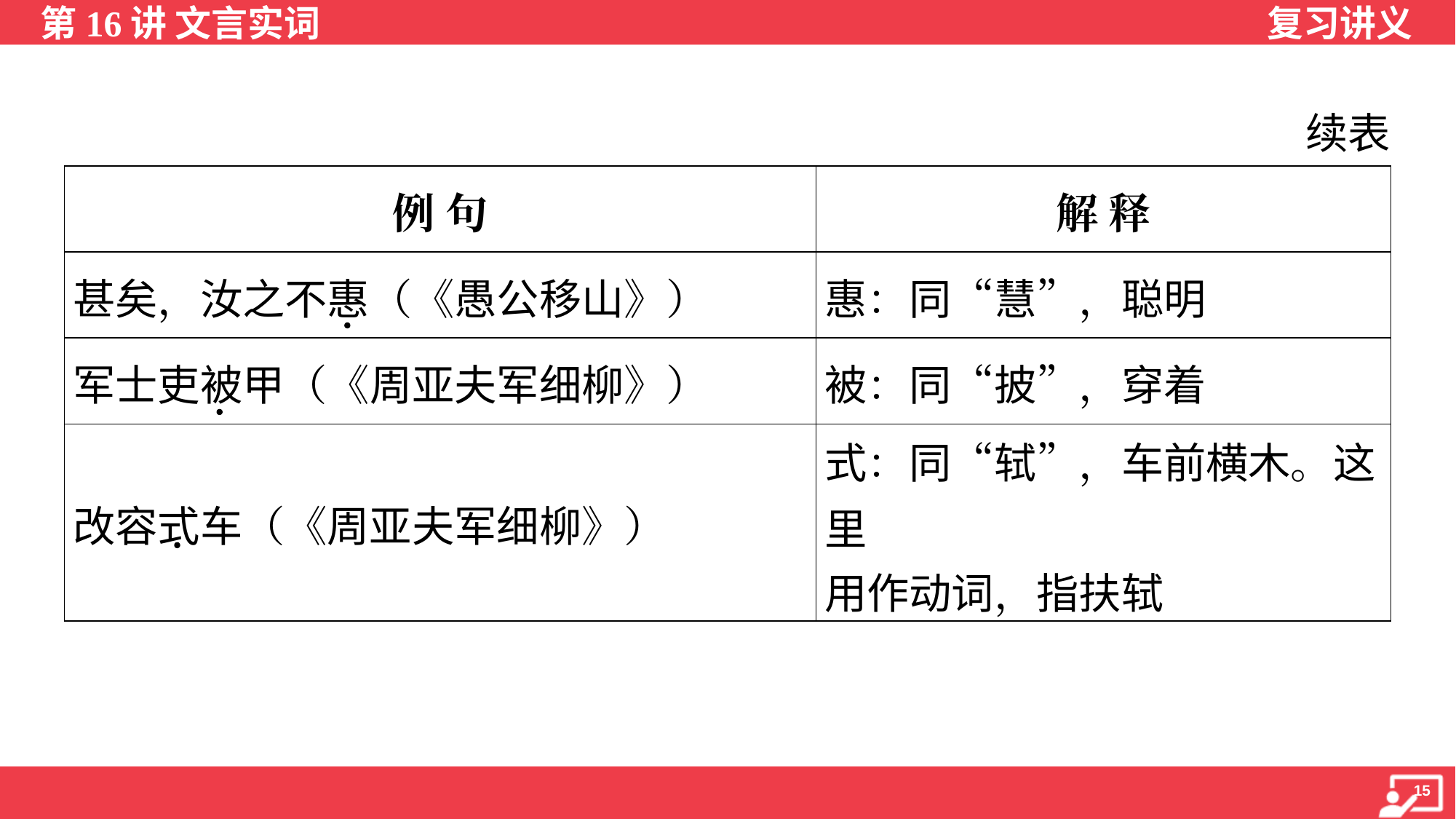

续表
| 例 句 | 解 释 |
| --- | --- |
| 甚矣，汝之不惠（《愚公移山》） | 惠：同“慧”，聪明 |
| 军士吏被甲（《周亚夫军细柳》） | 被：同“披”，穿着 |
| 改容式车（《周亚夫军细柳》） | 式：同“轼”，车前横木。这里 用作动词，指扶轼 |